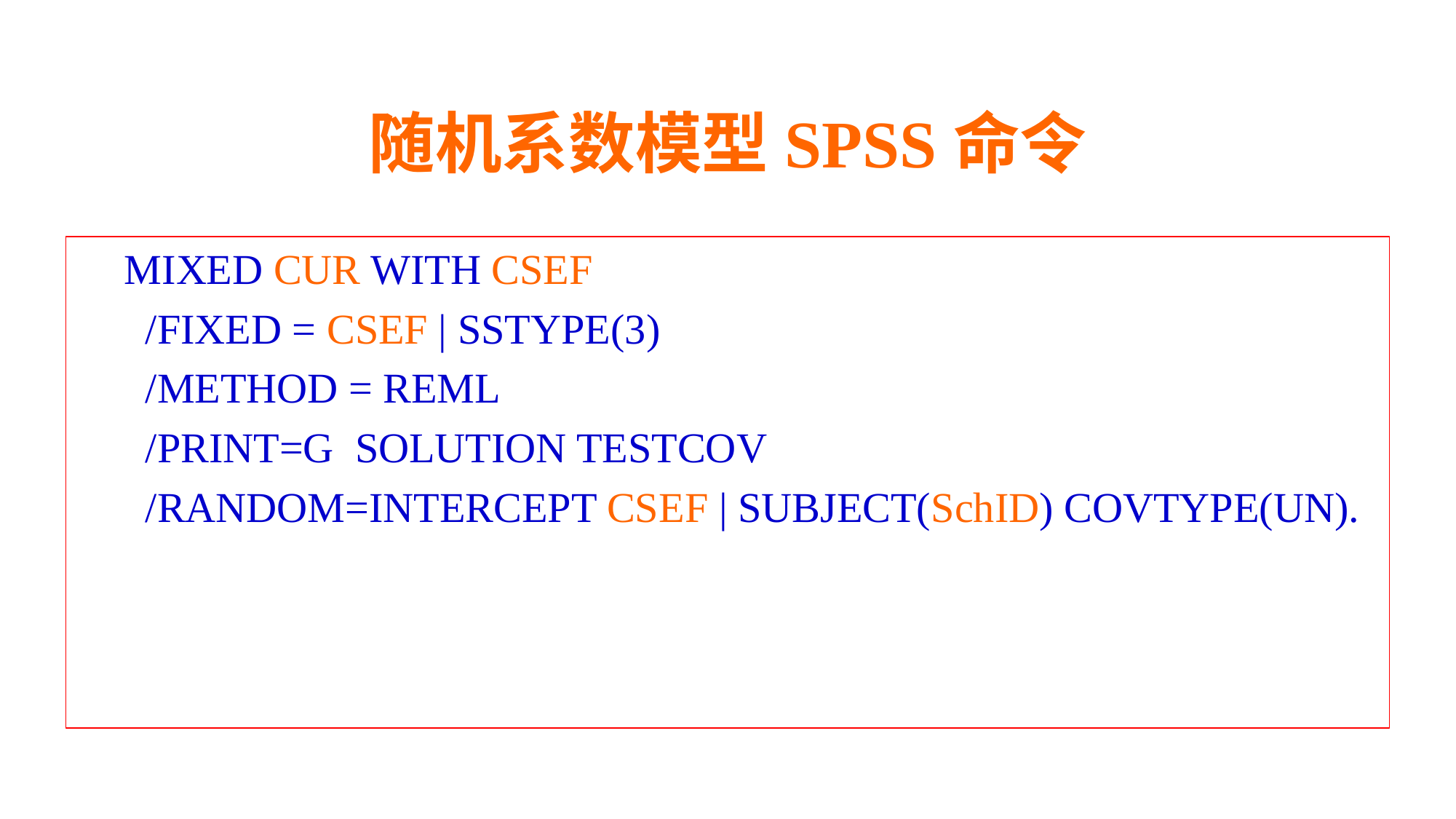

# 随机系数模型SPSS命令
MIXED CUR WITH CSEF
  /FIXED = CSEF | SSTYPE(3)
  /METHOD = REML
  /PRINT=G  SOLUTION TESTCOV
  /RANDOM=INTERCEPT CSEF | SUBJECT(SchID) COVTYPE(UN).